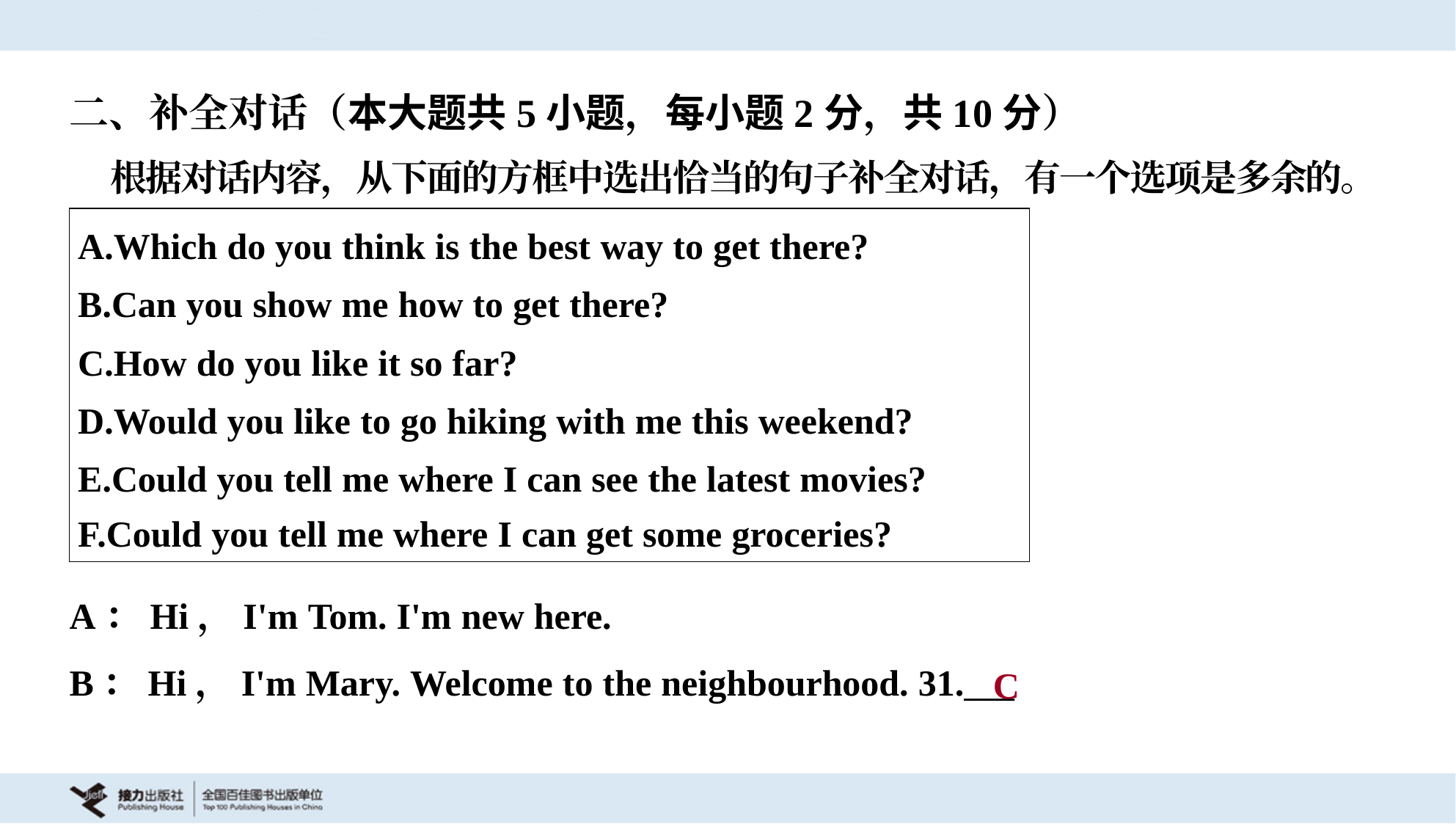

二、补全对话（本大题共5小题，每小题2分，共10分）
    根据对话内容，从下面的方框中选出恰当的句子补全对话，有一个选项是多余的。
| A.Which do you think is the best way to get there? B.Can you show me how to get there? C.How do you like it so far? D.Would you like to go hiking with me this weekend? E.Could you tell me where I can see the latest movies? F.Could you tell me where I can get some groceries? |
| --- |
A：Hi，I'm Tom. I'm new here.
B：Hi，I'm Mary. Welcome to the neighbourhood. 31.___
C